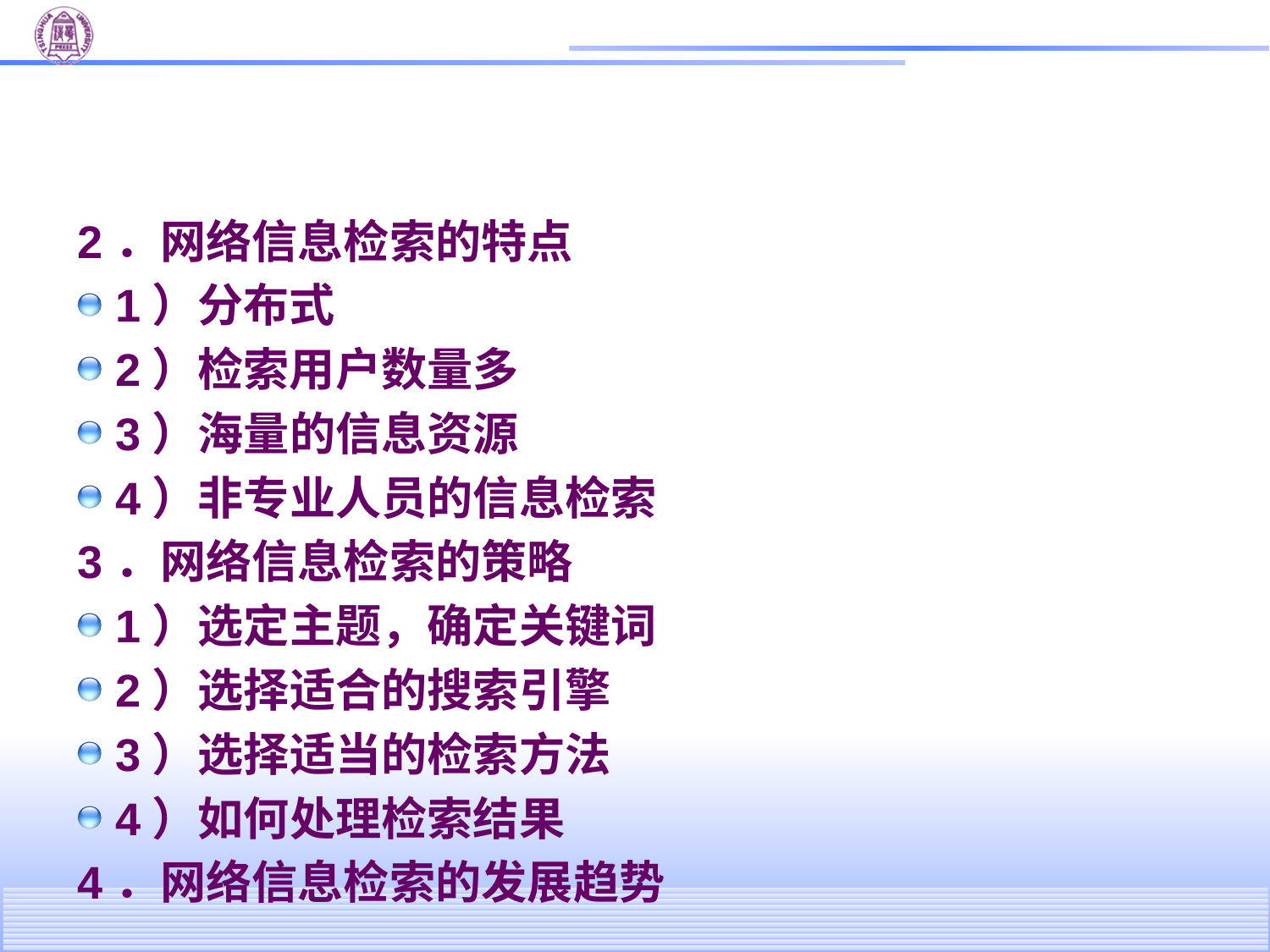

#
2．网络信息检索的特点
1）分布式
2）检索用户数量多
3）海量的信息资源
4）非专业人员的信息检索
3．网络信息检索的策略
1）选定主题，确定关键词
2）选择适合的搜索引擎
3）选择适当的检索方法
4）如何处理检索结果
4．网络信息检索的发展趋势